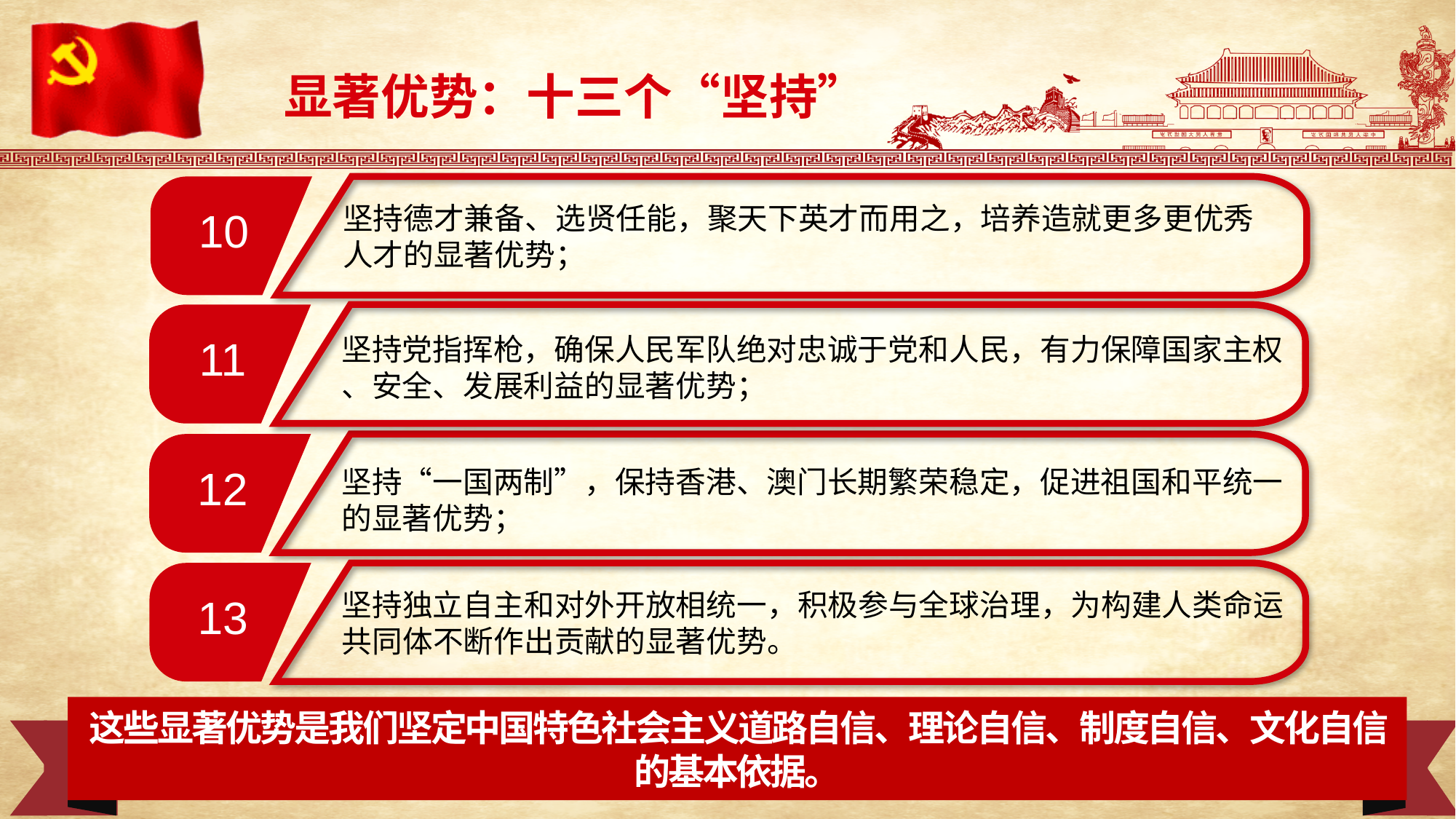

显著优势：十三个“坚持”

坚持德才兼备、选贤任能，聚天下英才而用之，培养造就更多更优秀
人才的显著优势；
10

坚持党指挥枪，确保人民军队绝对忠诚于党和人民，有力保障国家主权
、安全、发展利益的显著优势；
11

12
坚持“一国两制”，保持香港、澳门长期繁荣稳定，促进祖国和平统一
的显著优势；

坚持独立自主和对外开放相统一，积极参与全球治理，为构建人类命运
共同体不断作出贡献的显著优势。
13
这些显著优势是我们坚定中国特色社会主义道路自信、理论自信、制度自信、文化自信的基本依据。